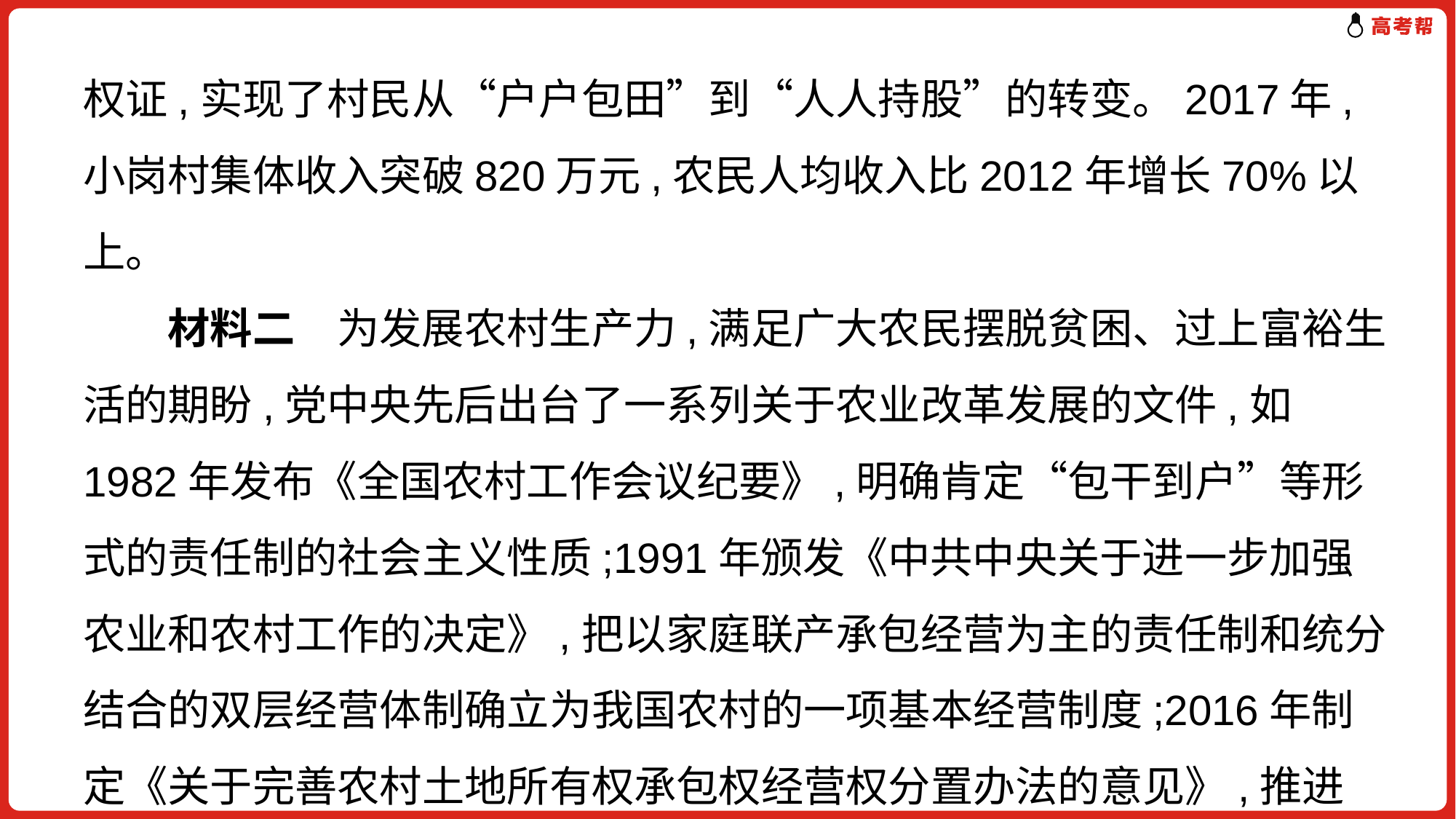

权证,实现了村民从“户户包田”到“人人持股”的转变。2017年,小岗村集体收入突破820万元,农民人均收入比2012年增长70%以上。
　　材料二　为发展农村生产力,满足广大农民摆脱贫困、过上富裕生活的期盼,党中央先后出台了一系列关于农业改革发展的文件,如1982年发布《全国农村工作会议纪要》,明确肯定“包干到户”等形式的责任制的社会主义性质;1991年颁发《中共中央关于进一步加强农业和农村工作的决定》,把以家庭联产承包经营为主的责任制和统分结合的双层经营体制确立为我国农村的一项基本经营制度;2016年制定《关于完善农村土地所有权承包权经营权分置办法的意见》,推进“三权分置”